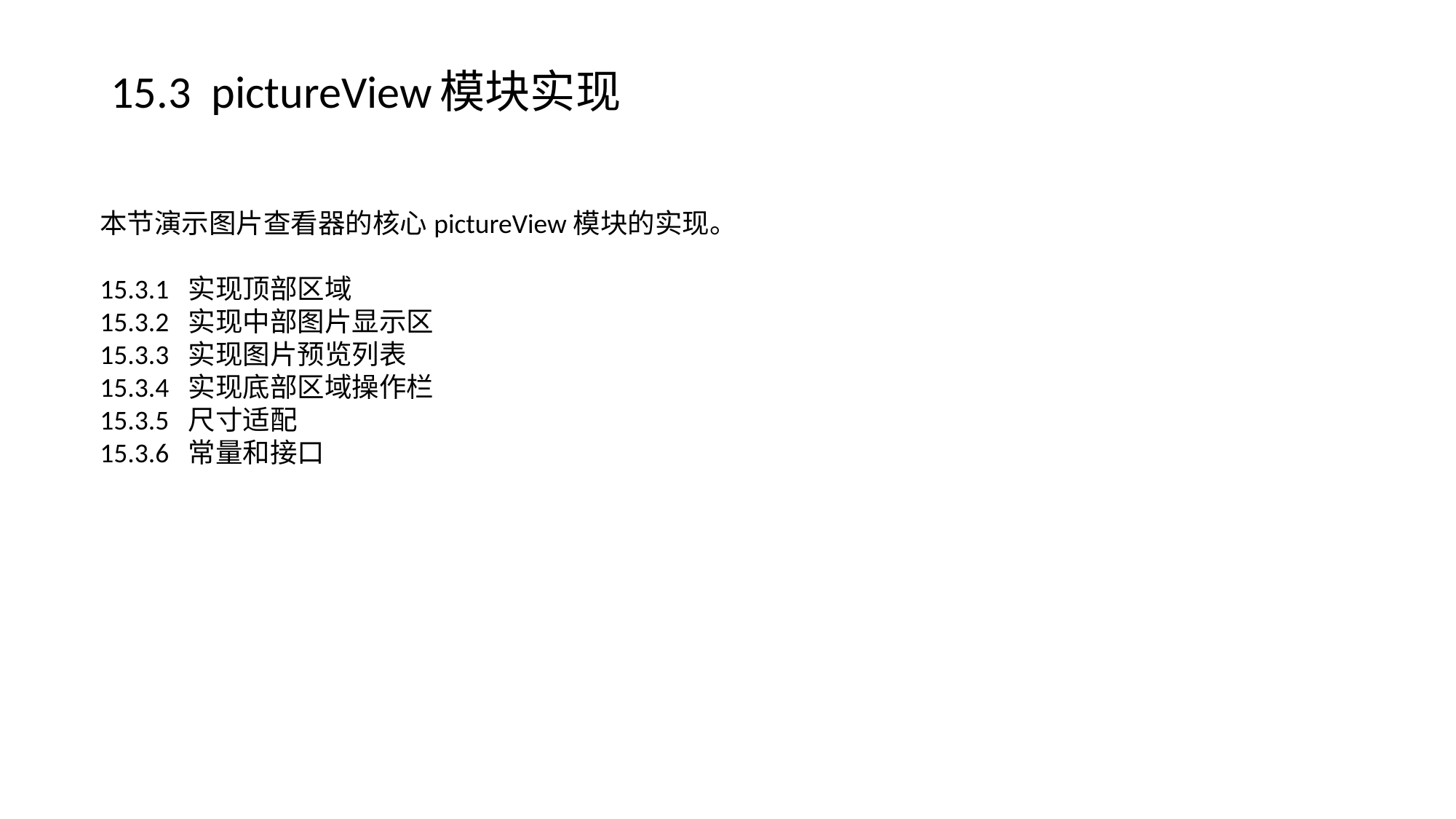

# 15.3  pictureView模块实现
本节演示图片查看器的核心pictureView模块的实现。

15.3.1  实现顶部区域
15.3.2  实现中部图片显示区
15.3.3  实现图片预览列表
15.3.4  实现底部区域操作栏
15.3.5  尺寸适配
15.3.6  常量和接口